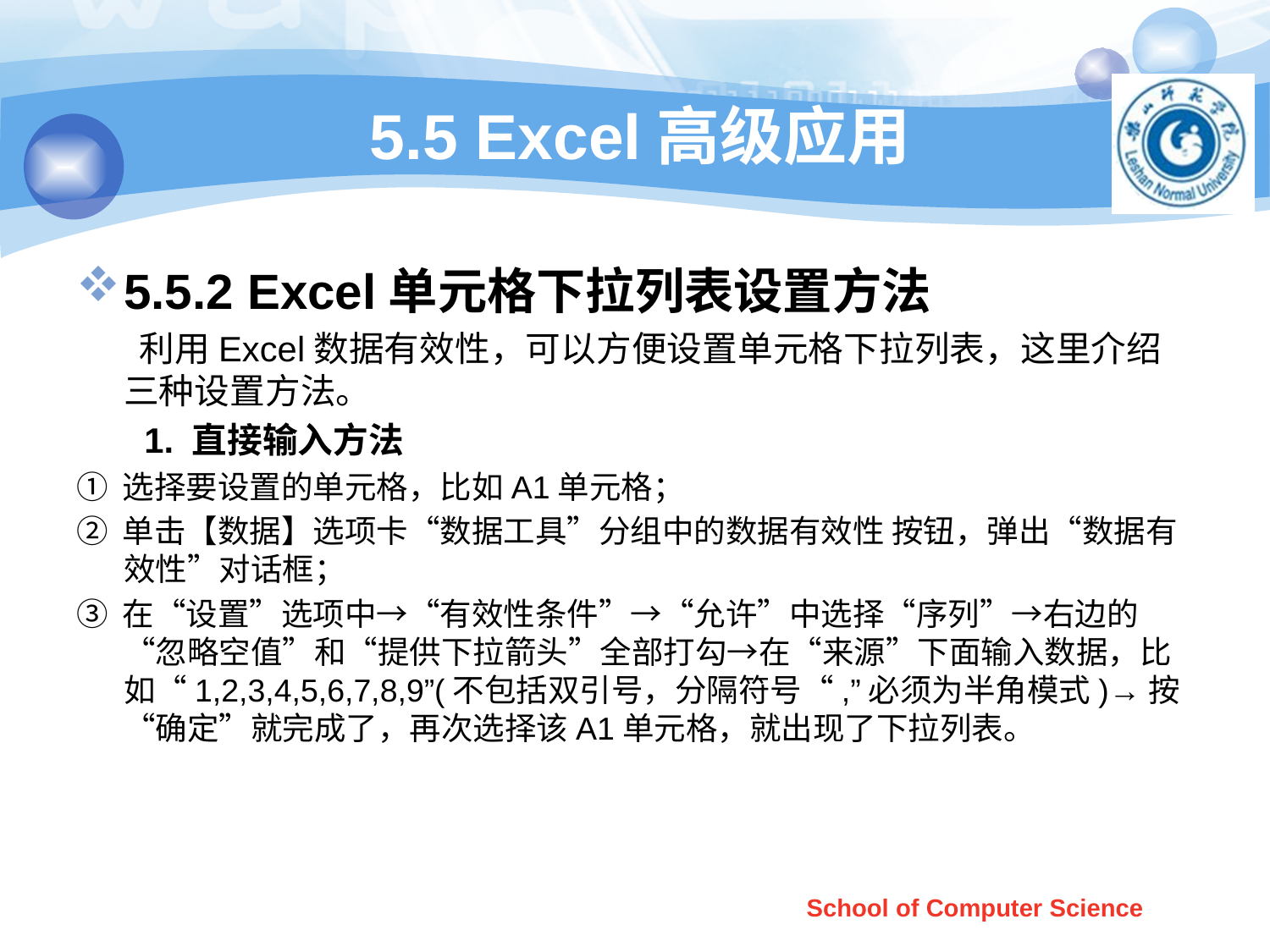

# 5.5 Excel高级应用
5.5.2 Excel单元格下拉列表设置方法
       利用Excel数据有效性，可以方便设置单元格下拉列表，这里介绍三种设置方法。
       1. 直接输入方法
① 选择要设置的单元格，比如A1单元格；
② 单击【数据】选项卡“数据工具”分组中的数据有效性 按钮，弹出“数据有效性”对话框；
③ 在“设置”选项中→“有效性条件”→“允许”中选择“序列”→右边的“忽略空值”和“提供下拉箭头”全部打勾→在“来源”下面输入数据，比如“1,2,3,4,5,6,7,8,9”(不包括双引号，分隔符号“,”必须为半角模式)→按“确定”就完成了，再次选择该A1单元格，就出现了下拉列表。
School of Computer Science